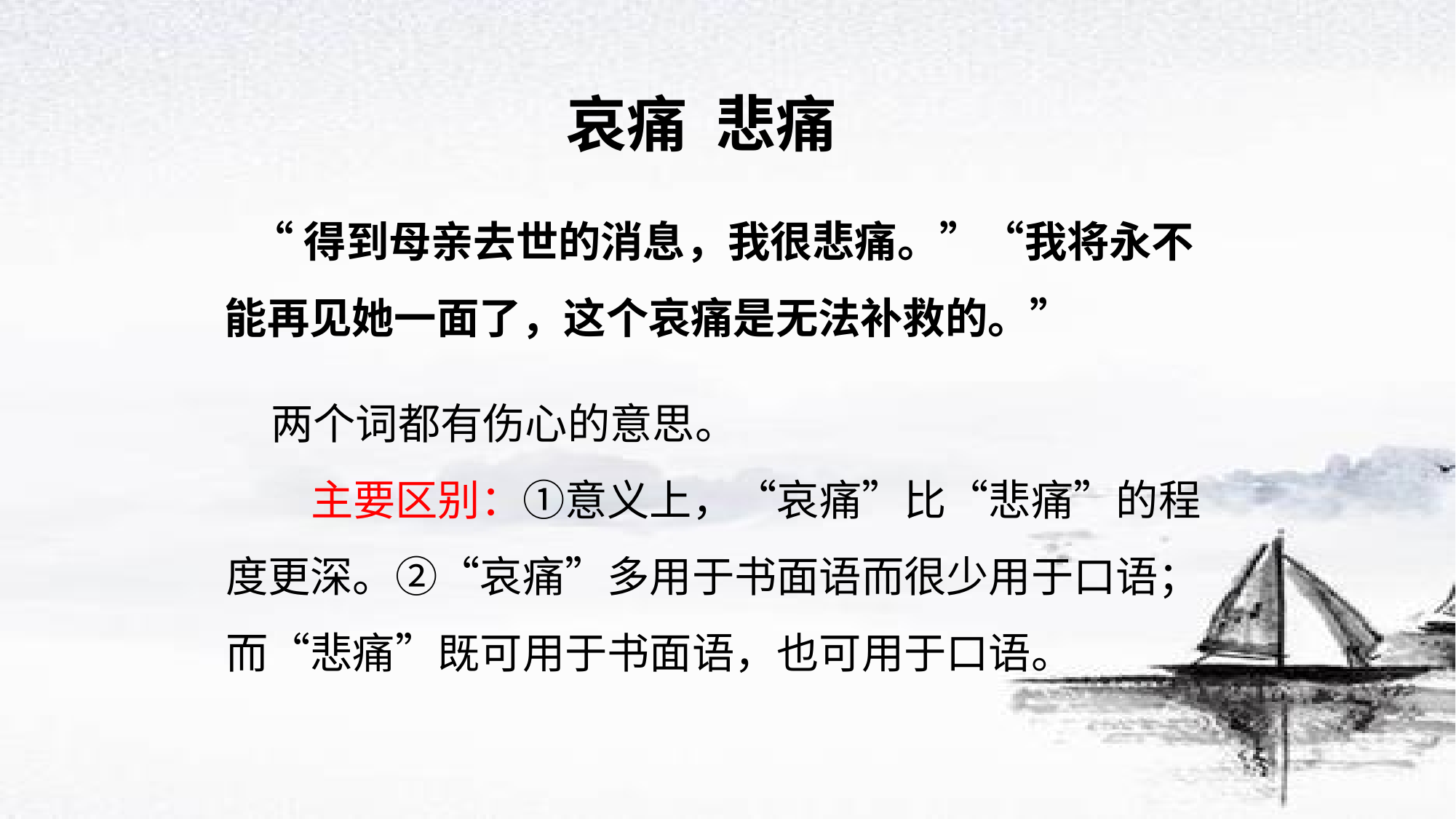

哀痛  悲痛
   “得到母亲去世的消息，我很悲痛。”“我将永不能再见她一面了，这个哀痛是无法补救的。”
    两个词都有伤心的意思。
　　主要区别：①意义上，“哀痛”比“悲痛”的程度更深。②“哀痛”多用于书面语而很少用于口语；而“悲痛”既可用于书面语，也可用于口语。